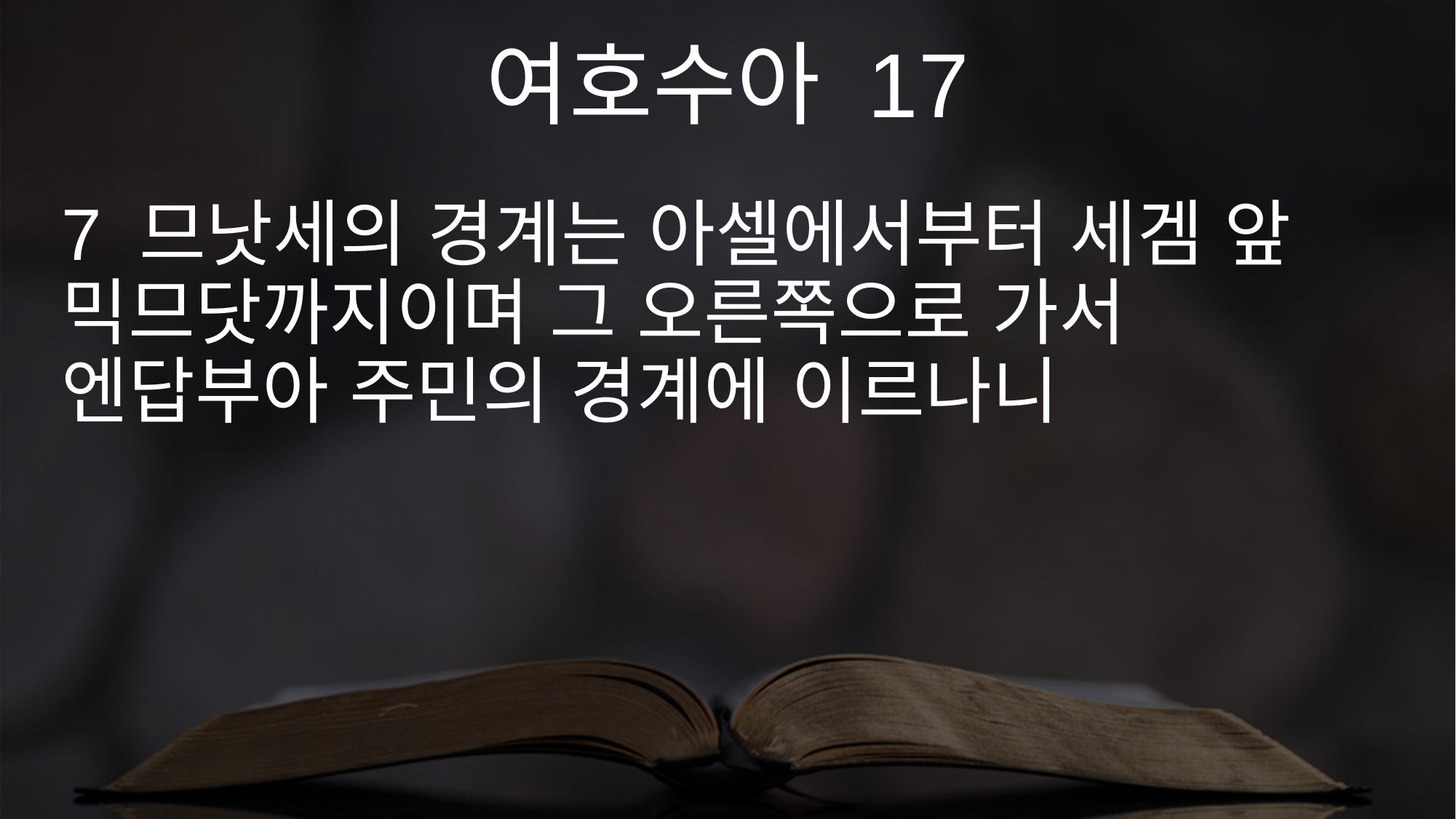

여호수아 17
7 므낫세의 경계는 아셀에서부터 세겜 앞 믹므닷까지이며 그 오른쪽으로 가서 엔답부아 주민의 경계에 이르나니